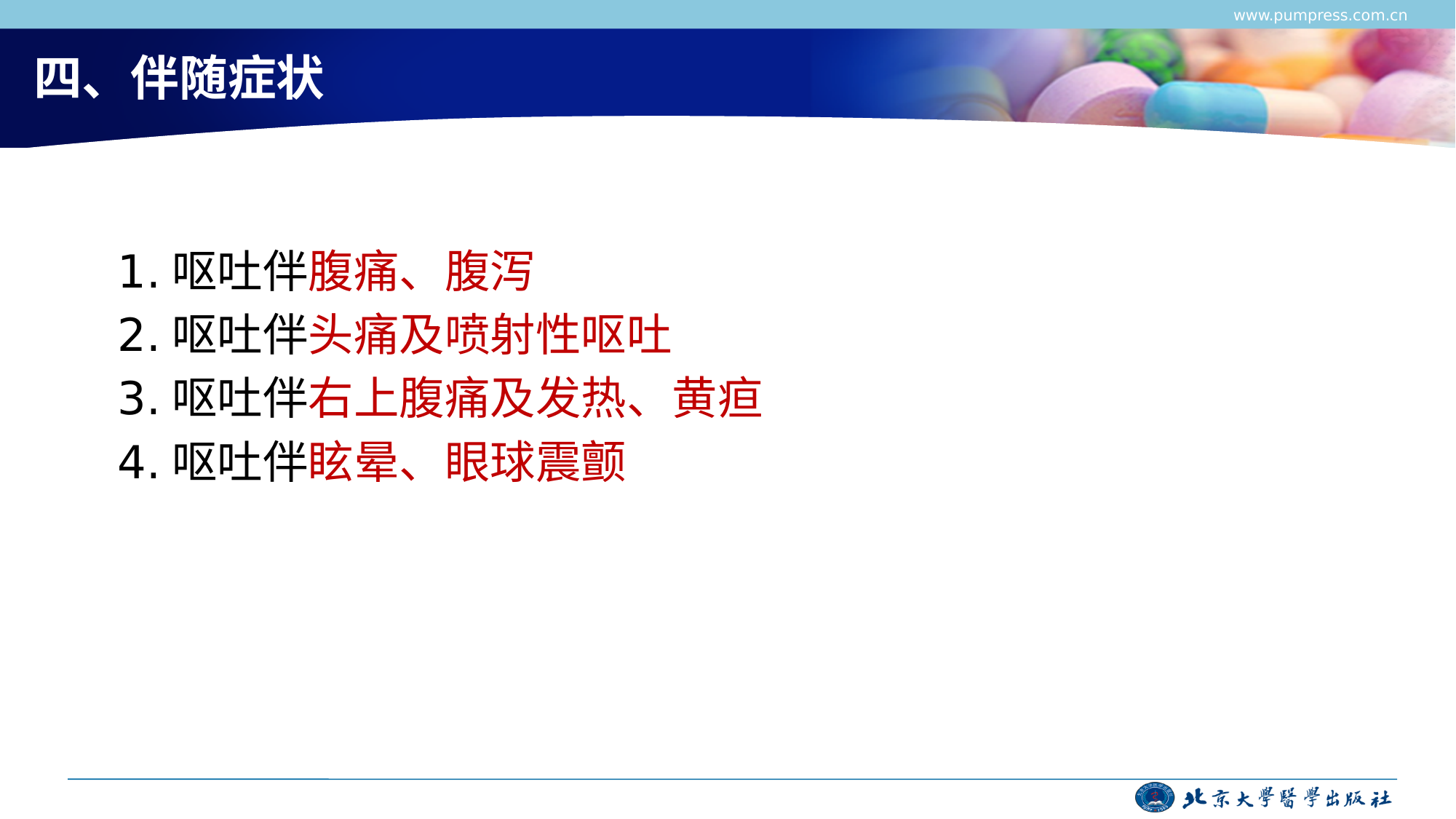

www.pumpress.com.cn
# 四、伴随症状
1.呕吐伴腹痛、腹泻
2.呕吐伴头痛及喷射性呕吐
3.呕吐伴右上腹痛及发热、黄疸
4.呕吐伴眩晕、眼球震颤